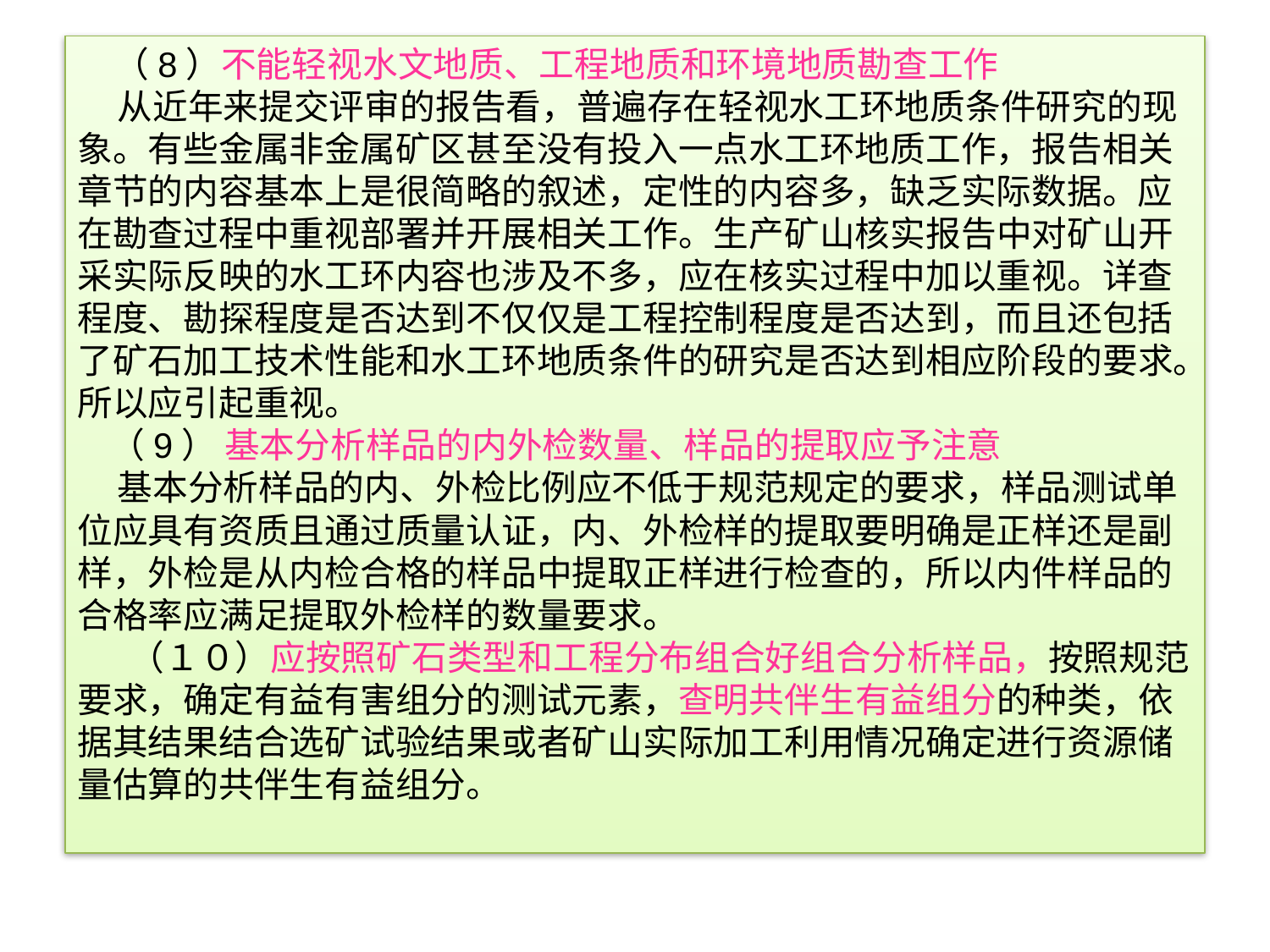

（8）不能轻视水文地质、工程地质和环境地质勘查工作
    从近年来提交评审的报告看，普遍存在轻视水工环地质条件研究的现象。有些金属非金属矿区甚至没有投入一点水工环地质工作，报告相关章节的内容基本上是很简略的叙述，定性的内容多，缺乏实际数据。应在勘查过程中重视部署并开展相关工作。生产矿山核实报告中对矿山开采实际反映的水工环内容也涉及不多，应在核实过程中加以重视。详查程度、勘探程度是否达到不仅仅是工程控制程度是否达到，而且还包括了矿石加工技术性能和水工环地质条件的研究是否达到相应阶段的要求。所以应引起重视。
   （9） 基本分析样品的内外检数量、样品的提取应予注意
    基本分析样品的内、外检比例应不低于规范规定的要求，样品测试单位应具有资质且通过质量认证，内、外检样的提取要明确是正样还是副样，外检是从内检合格的样品中提取正样进行检查的，所以内件样品的合格率应满足提取外检样的数量要求。
 　（１０）应按照矿石类型和工程分布组合好组合分析样品，按照规范要求，确定有益有害组分的测试元素，查明共伴生有益组分的种类，依据其结果结合选矿试验结果或者矿山实际加工利用情况确定进行资源储量估算的共伴生有益组分。